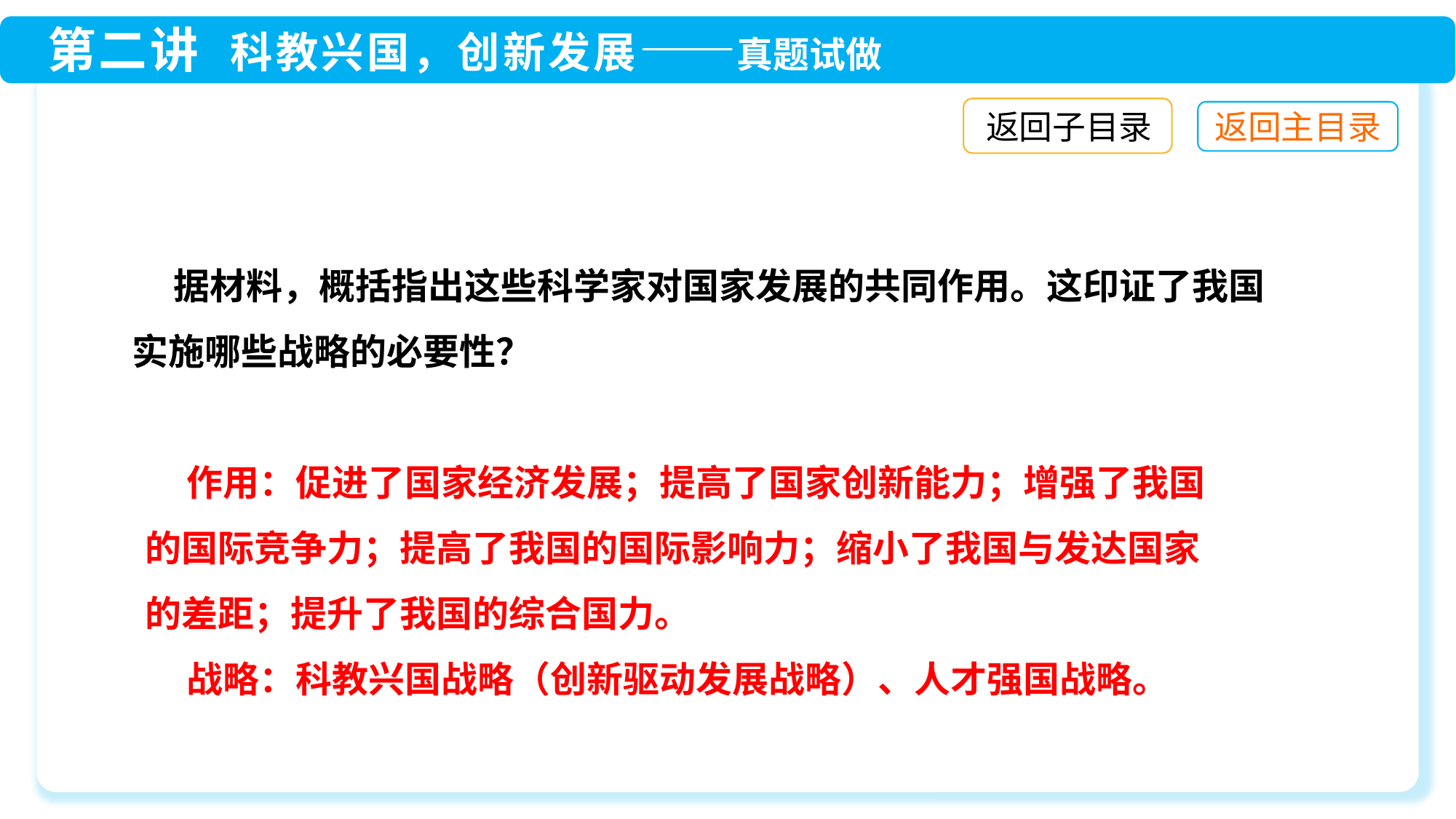

返回子目录

    据材料，概括指出这些科学家对国家发展的共同作用。这印证了我国实施哪些战略的必要性？

    作用：促进了国家经济发展；提高了国家创新能力；增强了我国的国际竞争力；提高了我国的国际影响力；缩小了我国与发达国家的差距；提升了我国的综合国力。
    战略：科教兴国战略（创新驱动发展战略）、人才强国战略。